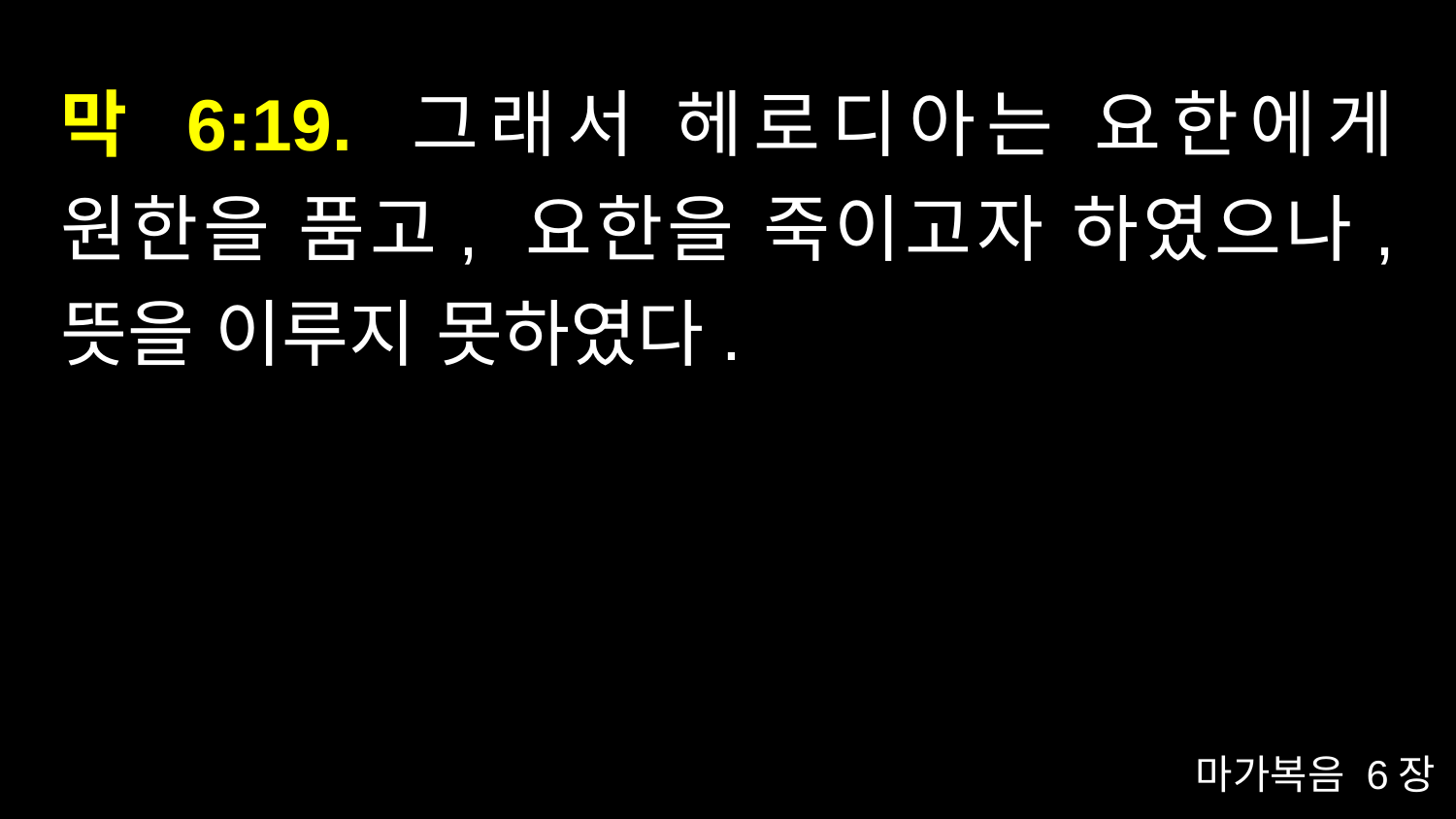

# 막 6:19. 그래서 헤로디아는 요한에게 원한을 품고, 요한을 죽이고자 하였으나, 뜻을 이루지 못하였다.
마가복음 6장